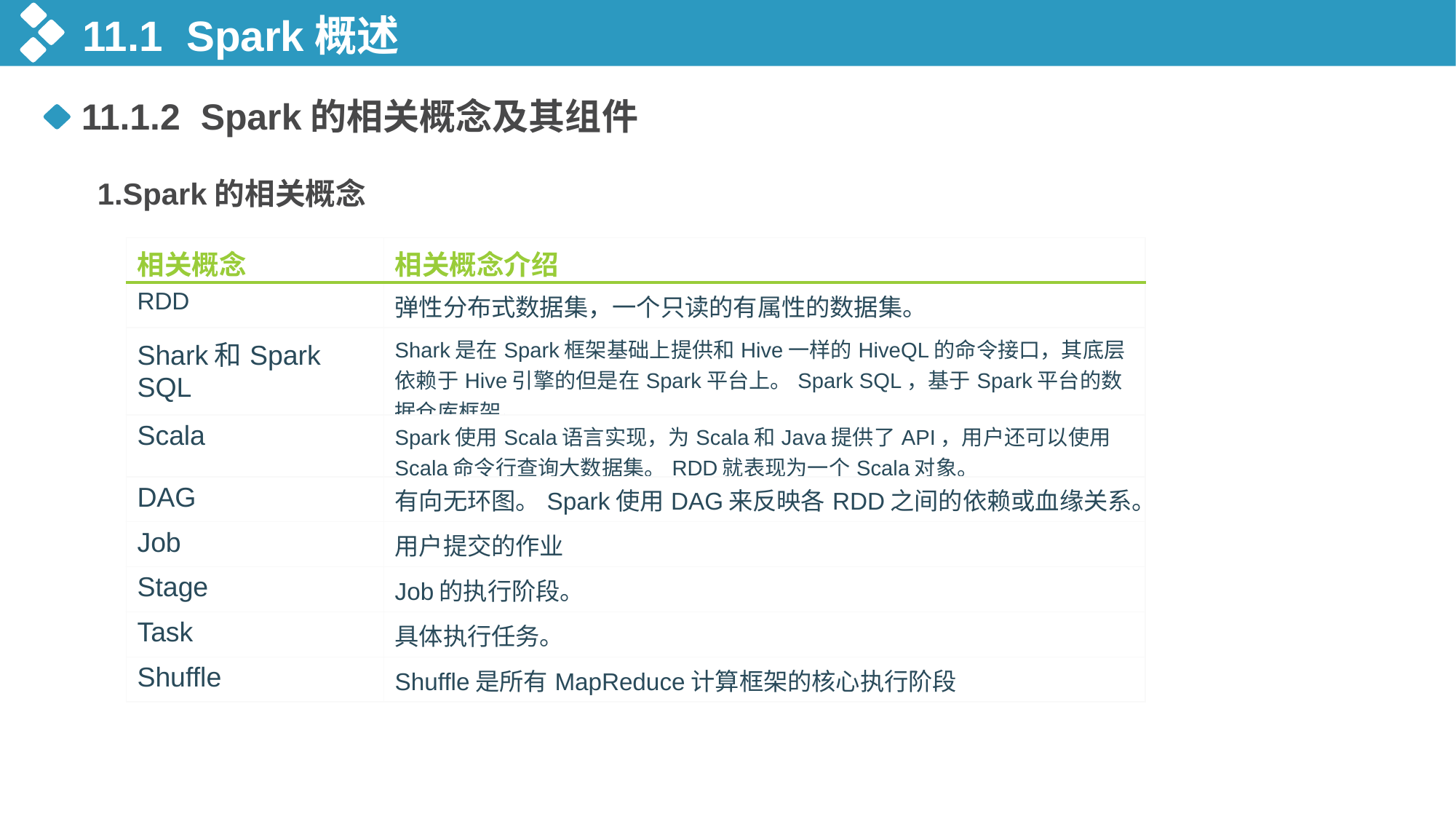

11.1  Spark概述
11.1.2  Spark的相关概念及其组件

1.Spark的相关概念
| 相关概念 | 相关概念介绍 |
| --- | --- |
| RDD | 弹性分布式数据集，一个只读的有属性的数据集。 |
| Shark和Spark SQL | Shark是在Spark框架基础上提供和Hive一样的HiveQL的命令接口，其底层依赖于Hive引擎的但是在Spark平台上。Spark SQL，基于Spark平台的数据仓库框架。 |
| Scala | Spark使用Scala语言实现，为Scala和Java提供了API，用户还可以使用Scala命令行查询大数据集。RDD就表现为一个Scala对象。 |
| DAG | 有向无环图。Spark使用DAG来反映各RDD之间的依赖或血缘关系。 |
| Job | 用户提交的作业 |
| Stage | Job的执行阶段。 |
| Task | 具体执行任务。 |
| Shuffle | Shuffle是所有MapReduce计算框架的核心执行阶段 |